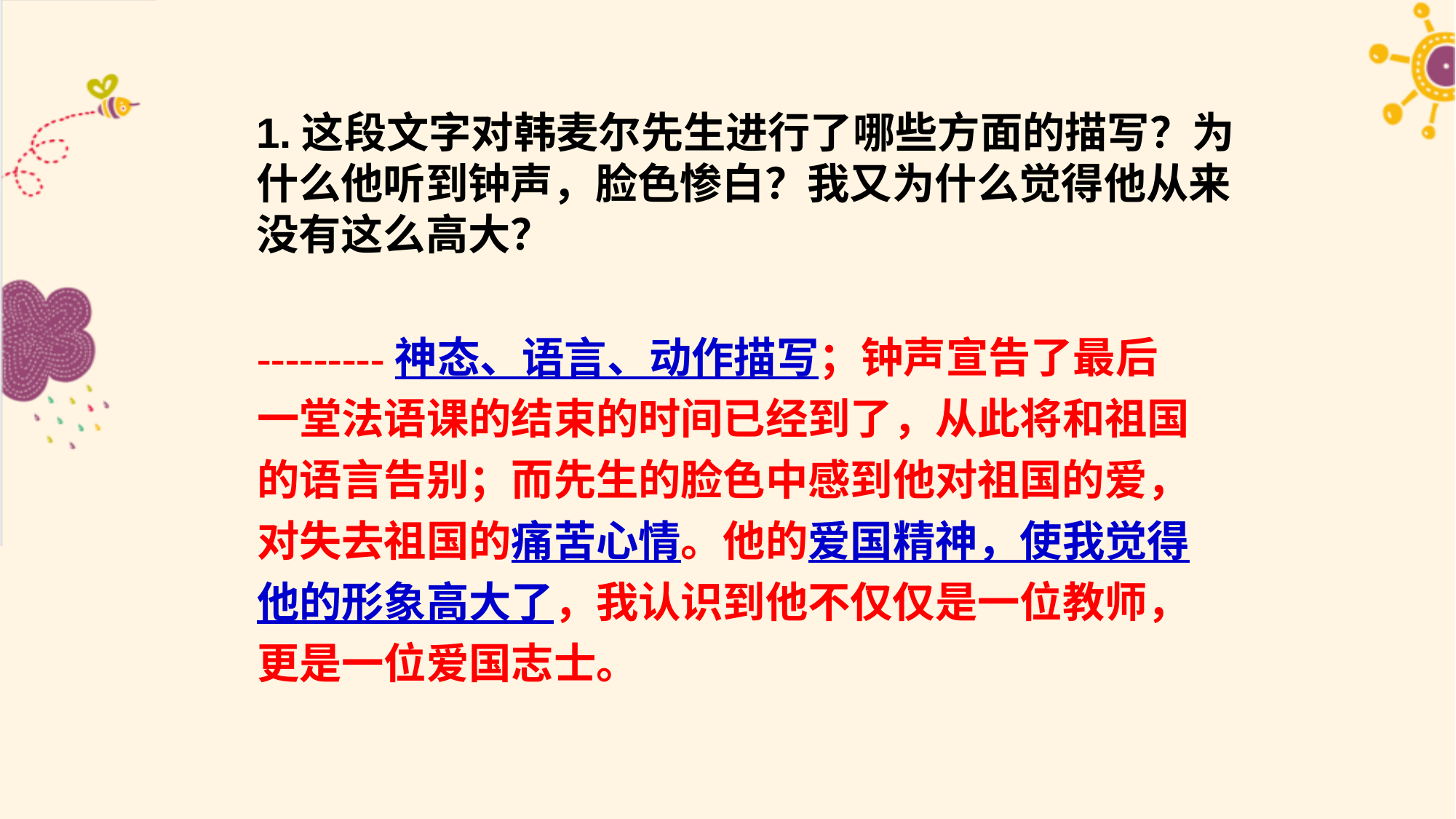

1.这段文字对韩麦尔先生进行了哪些方面的描写？为什么他听到钟声，脸色惨白？我又为什么觉得他从来没有这么高大？
---------神态、语言、动作描写；钟声宣告了最后一堂法语课的结束的时间已经到了，从此将和祖国的语言告别；而先生的脸色中感到他对祖国的爱，对失去祖国的痛苦心情。他的爱国精神，使我觉得他的形象高大了，我认识到他不仅仅是一位教师，更是一位爱国志士。